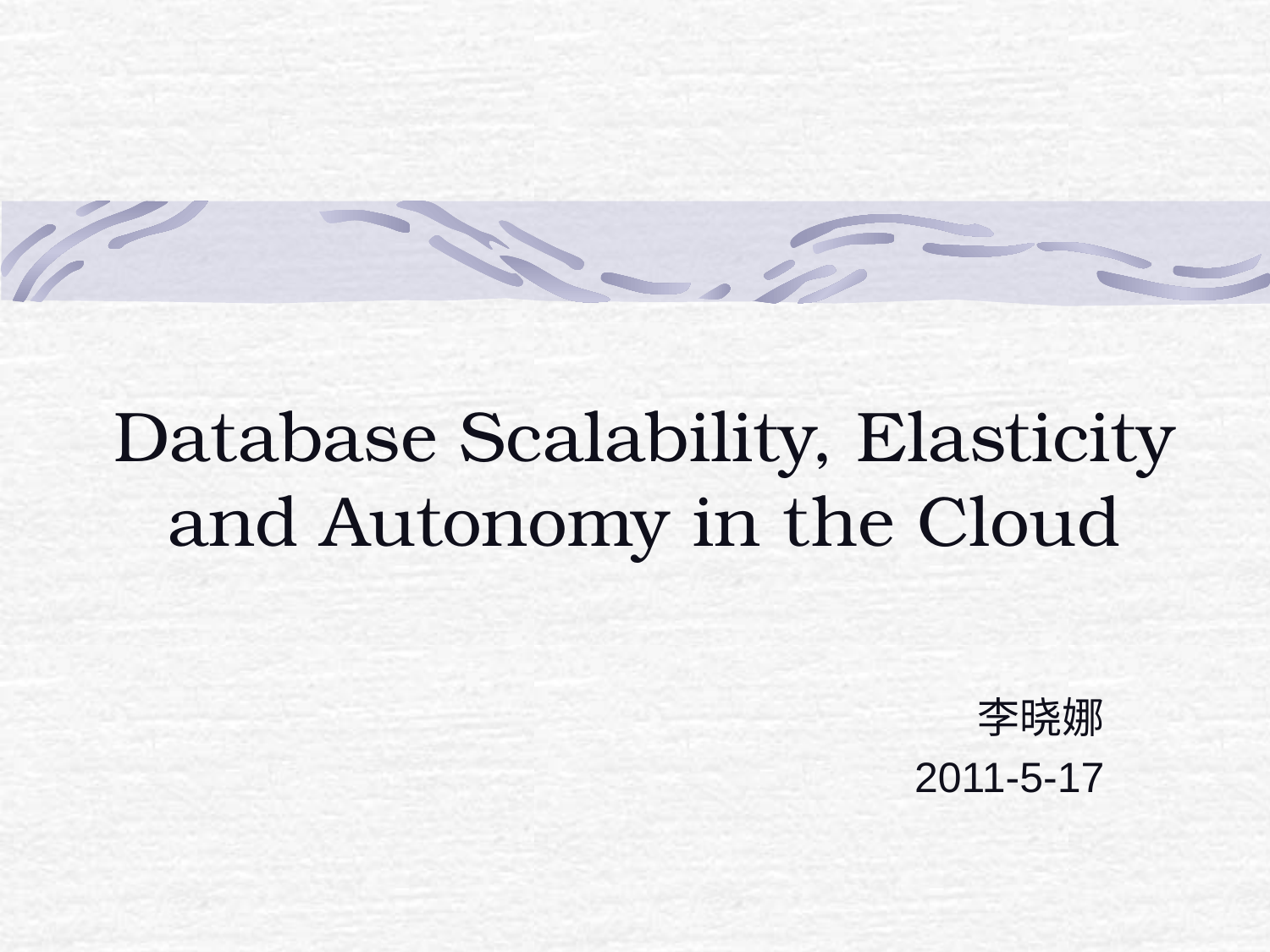

# Database Scalability, Elasticity and Autonomy in the Cloud
李晓娜
2011-5-17